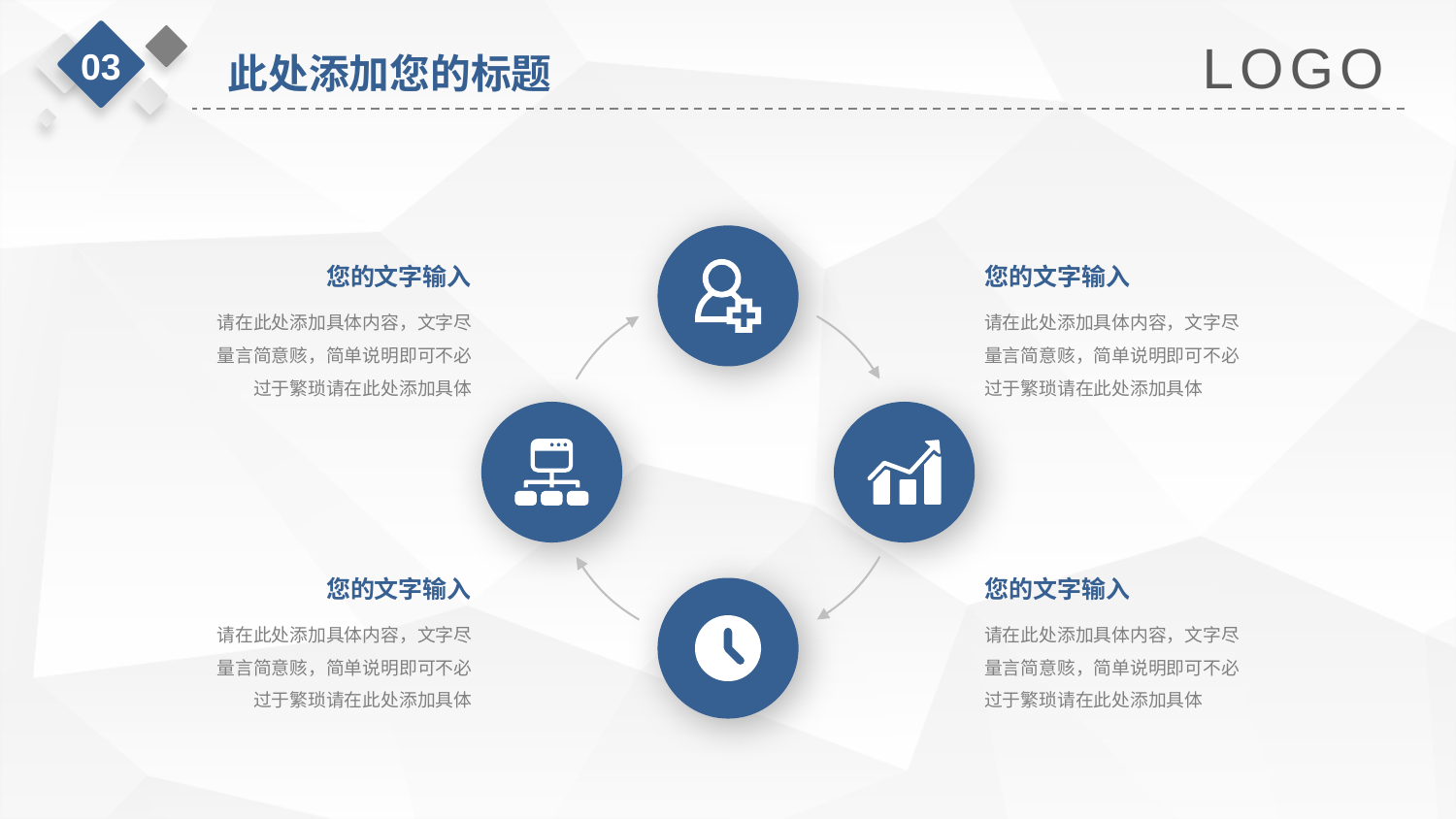

LOGO

03

此处添加您的标题

您的文字输入
请在此处添加具体内容，文字尽量言简意赅，简单说明即可不必过于繁琐请在此处添加具体
您的文字输入
请在此处添加具体内容，文字尽量言简意赅，简单说明即可不必过于繁琐请在此处添加具体
您的文字输入
请在此处添加具体内容，文字尽量言简意赅，简单说明即可不必过于繁琐请在此处添加具体
您的文字输入
请在此处添加具体内容，文字尽量言简意赅，简单说明即可不必过于繁琐请在此处添加具体